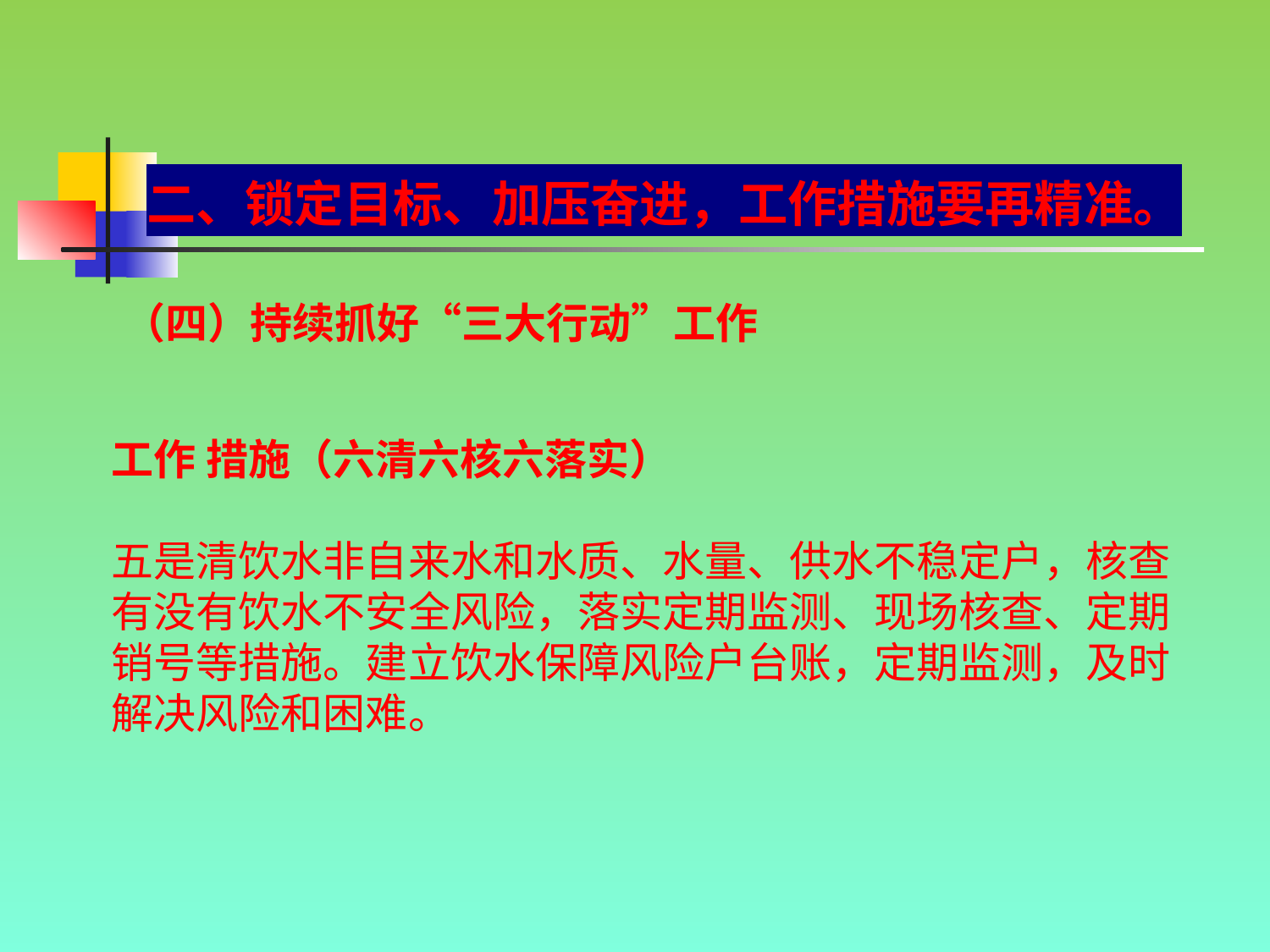

二、锁定目标、加压奋进，工作措施要再精准。
（四）持续抓好“三大行动”工作

工作 措施（六清六核六落实）

五是清饮水非自来水和水质、水量、供水不稳定户，核查有没有饮水不安全风险，落实定期监测、现场核查、定期销号等措施。建立饮水保障风险户台账，定期监测，及时解决风险和困难。